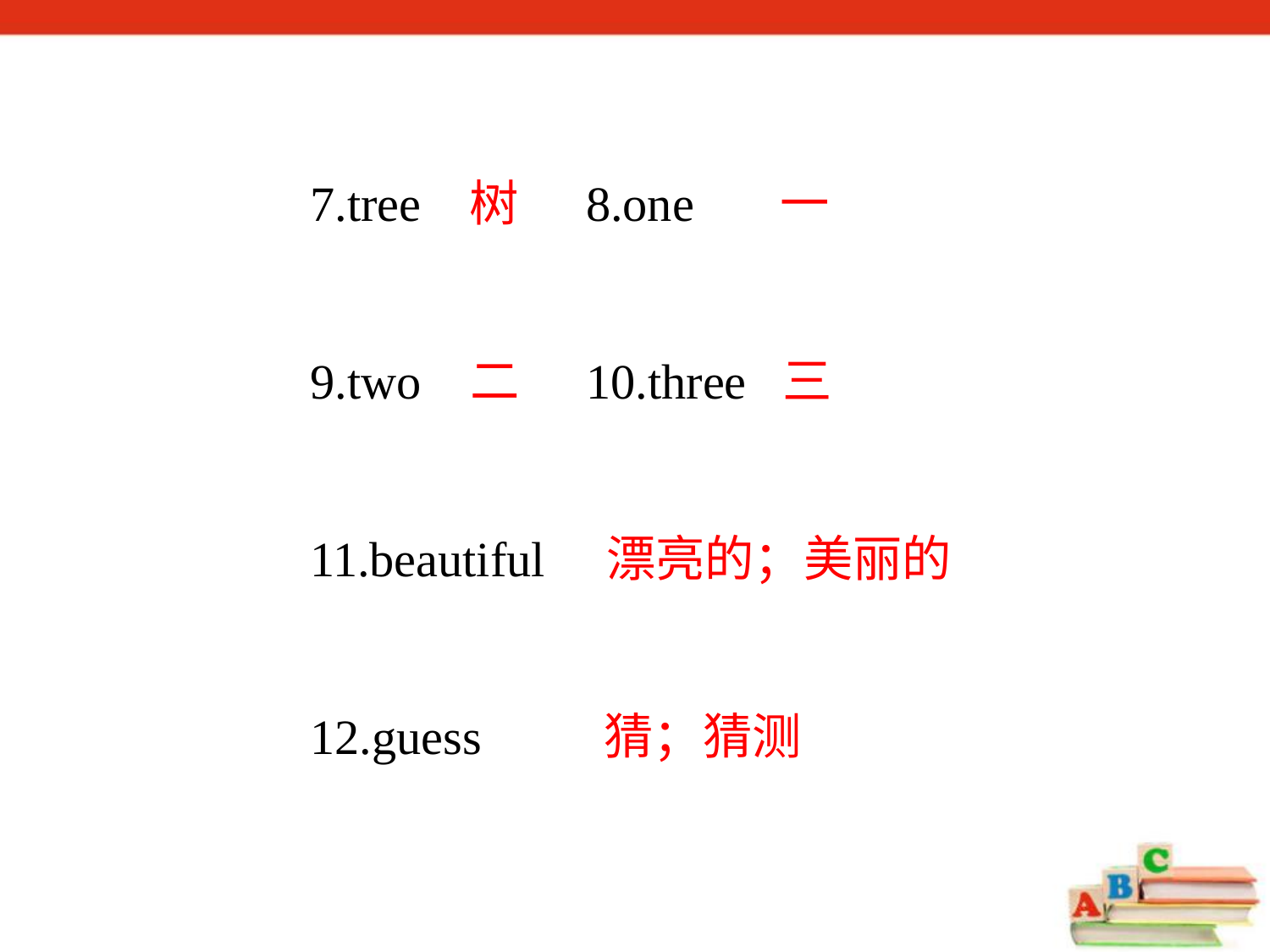

7.tree   树     8.one      一
9.two   二     10.three  三  11.beautiful    漂亮的；美丽的  12.guess         猜；猜测